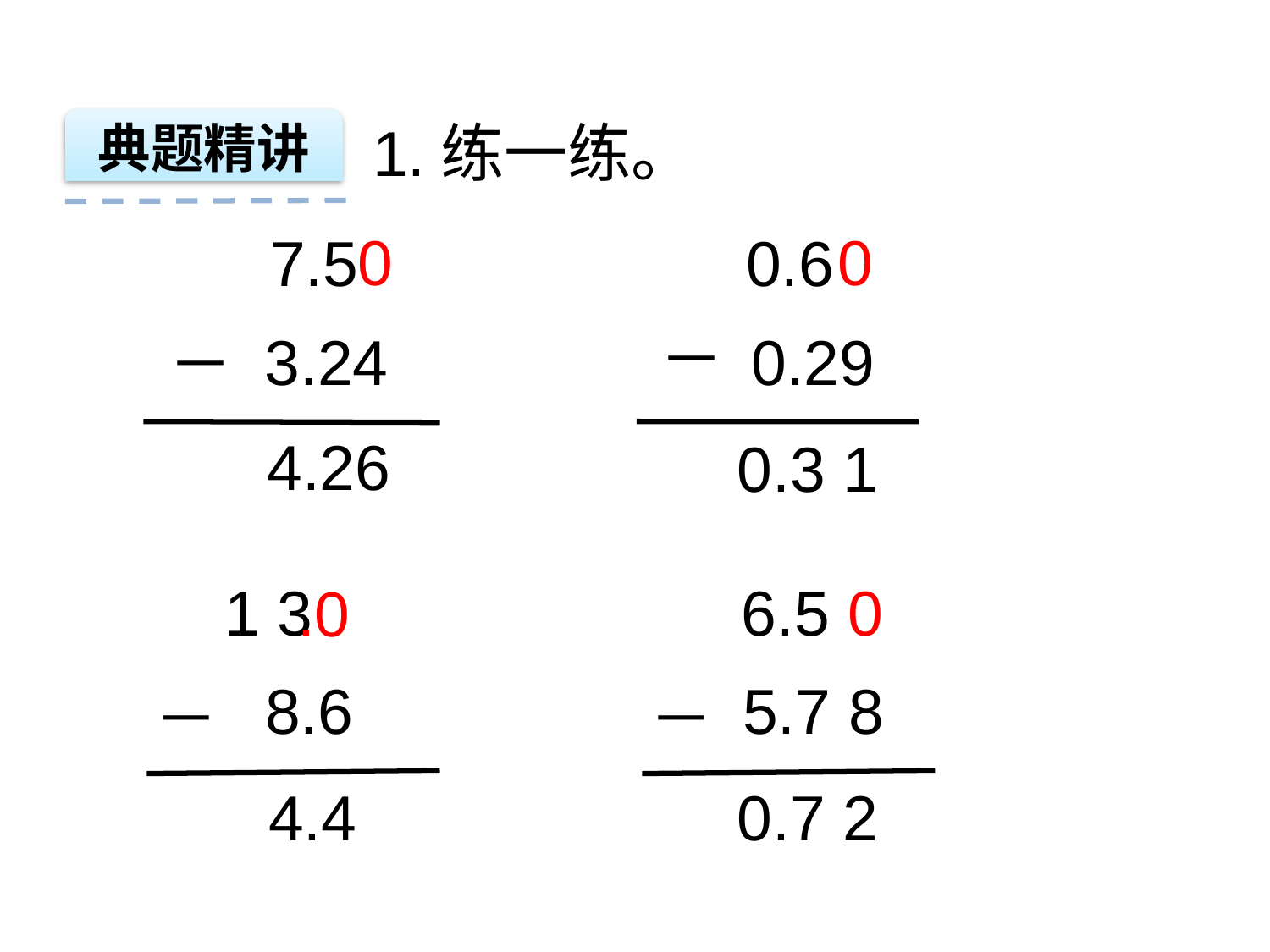

1.练一练。
典题精讲
0
0
7.5
3.24
－

0.6
－
0.29

4.26
0.3 1
 1 3
8.6
－

6.5
5.7 8
－

0
.0
4.4
0.7 2